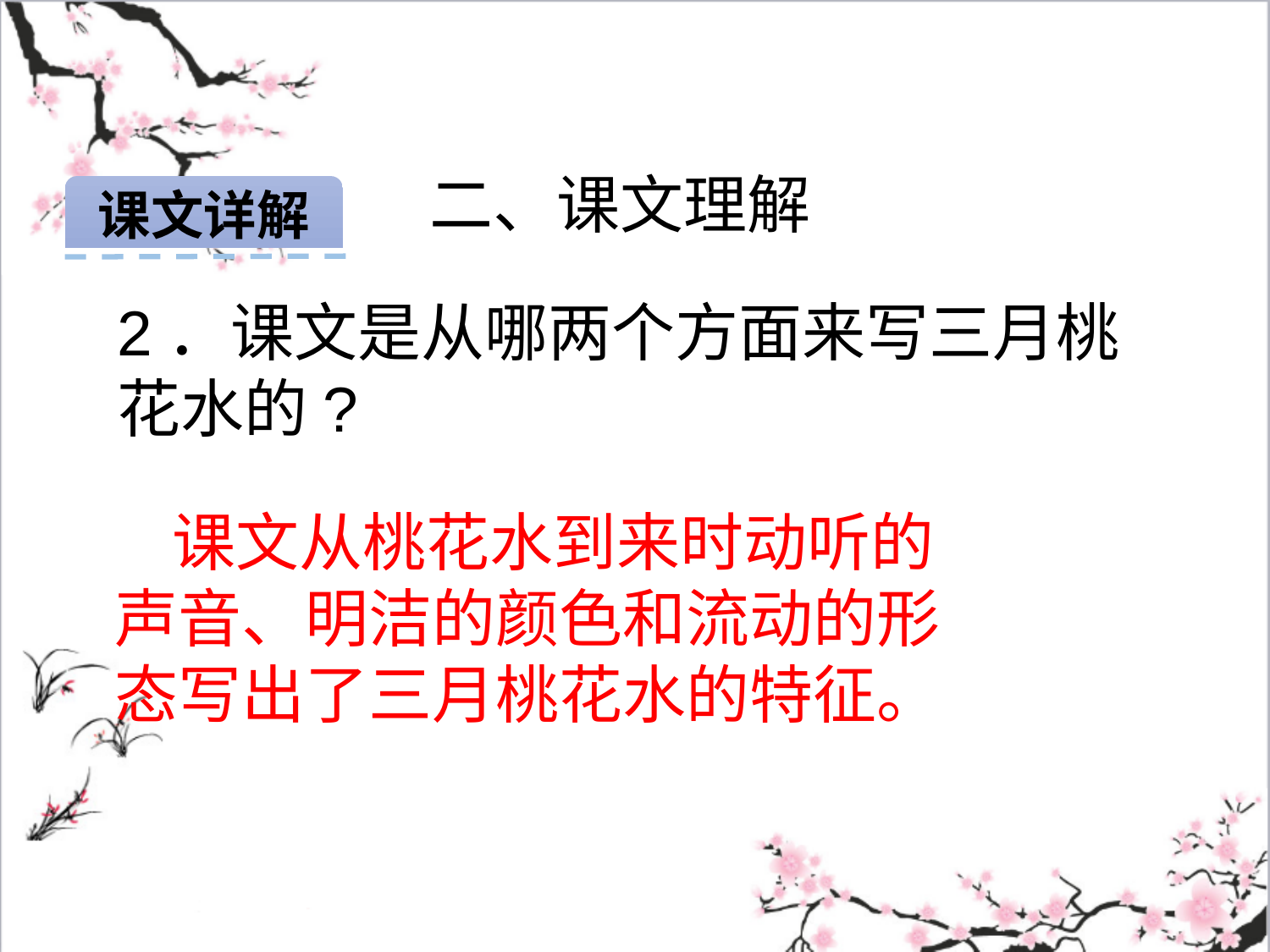

二、课文理解
课文详解
2．课文是从哪两个方面来写三月桃花水的?

   课文从桃花水到来时动听的声音、明洁的颜色和流动的形态写出了三月桃花水的特征。